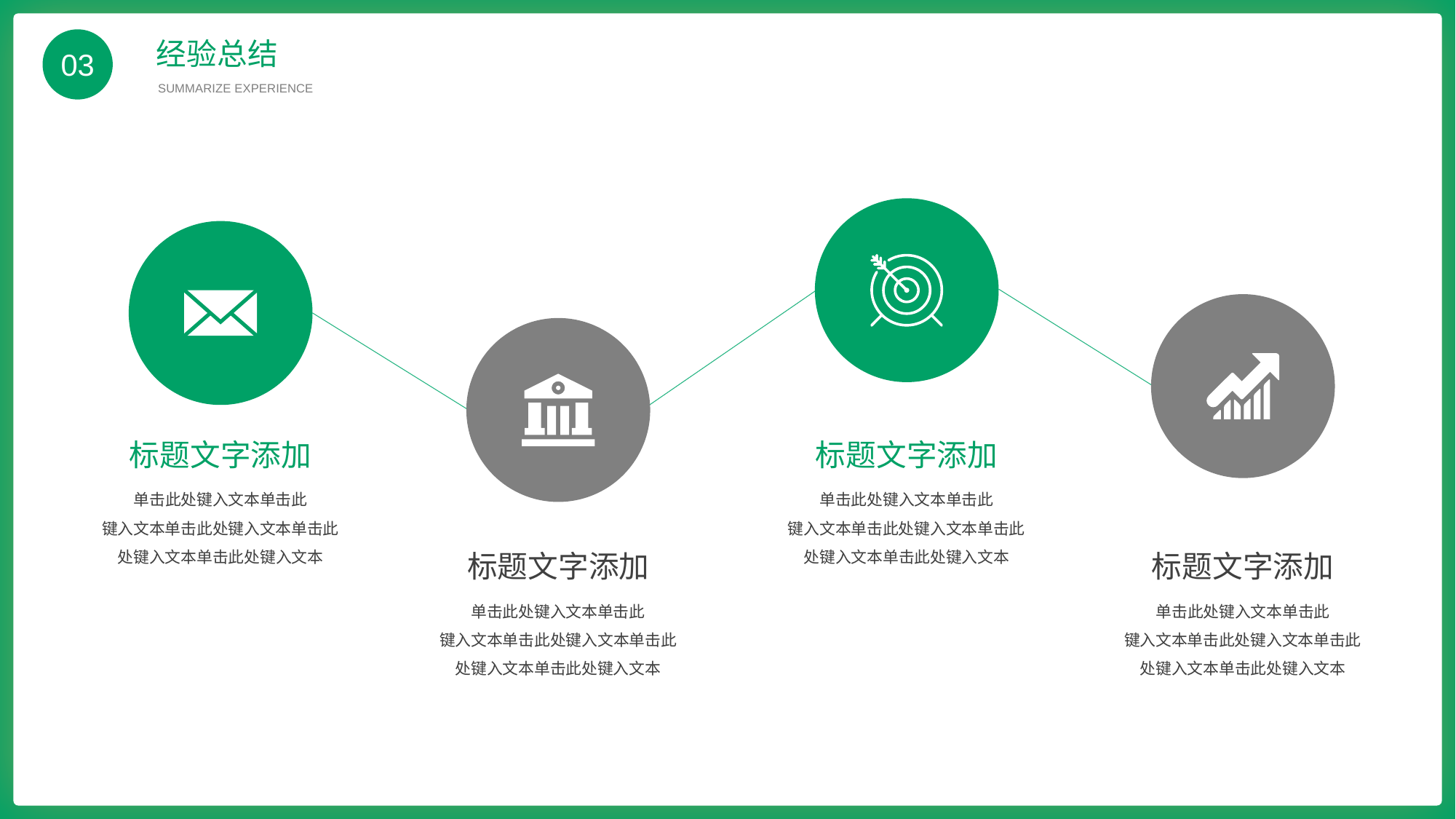

BY YUSHEN

经验总结
SUMMARIZE EXPERIENCE
03

标题文字添加
单击此处键入文本单击此
键入文本单击此处键入文本单击此处键入文本单击此处键入文本

标题文字添加
单击此处键入文本单击此
键入文本单击此处键入文本单击此处键入文本单击此处键入文本

标题文字添加
单击此处键入文本单击此
键入文本单击此处键入文本单击此处键入文本单击此处键入文本

标题文字添加
单击此处键入文本单击此
键入文本单击此处键入文本单击此处键入文本单击此处键入文本